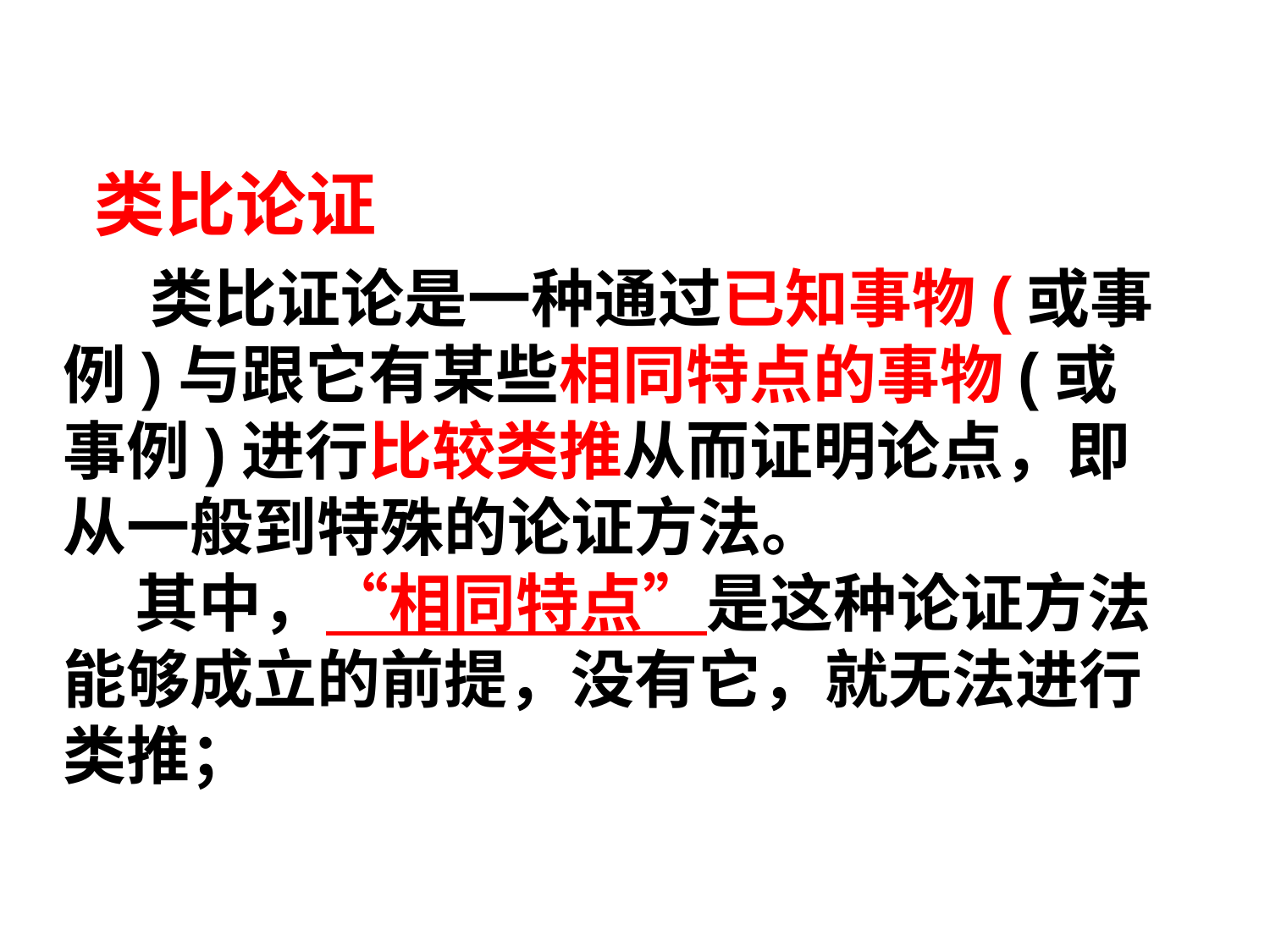

类比论证
     类比证论是一种通过已知事物(或事例)与跟它有某些相同特点的事物(或事例)进行比较类推从而证明论点，即从一般到特殊的论证方法。
    其中，“相同特点”是这种论证方法能够成立的前提，没有它，就无法进行类推；